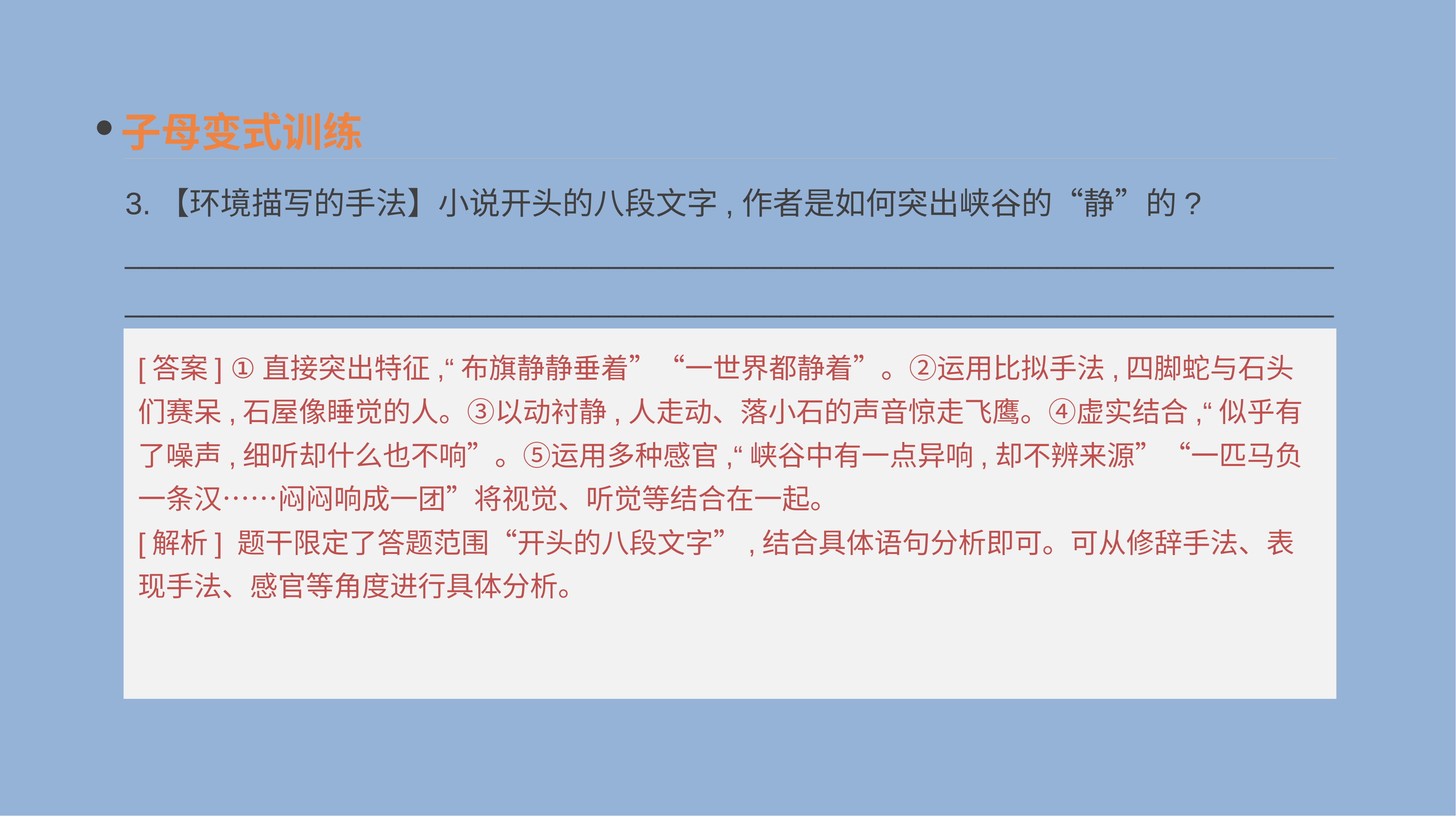

子母变式训练

3.【环境描写的手法】小说开头的八段文字,作者是如何突出峡谷的“静”的?
____________________________________________________________________________________________________________________________________________________________________________

[答案] ①直接突出特征,“布旗静静垂着”“一世界都静着”。②运用比拟手法,四脚蛇与石头们赛呆,石屋像睡觉的人。③以动衬静,人走动、落小石的声音惊走飞鹰。④虚实结合,“似乎有了噪声,细听却什么也不响”。⑤运用多种感官,“峡谷中有一点异响,却不辨来源”“一匹马负一条汉……闷闷响成一团”将视觉、听觉等结合在一起。
[解析] 题干限定了答题范围“开头的八段文字”,结合具体语句分析即可。可从修辞手法、表现手法、感官等角度进行具体分析。